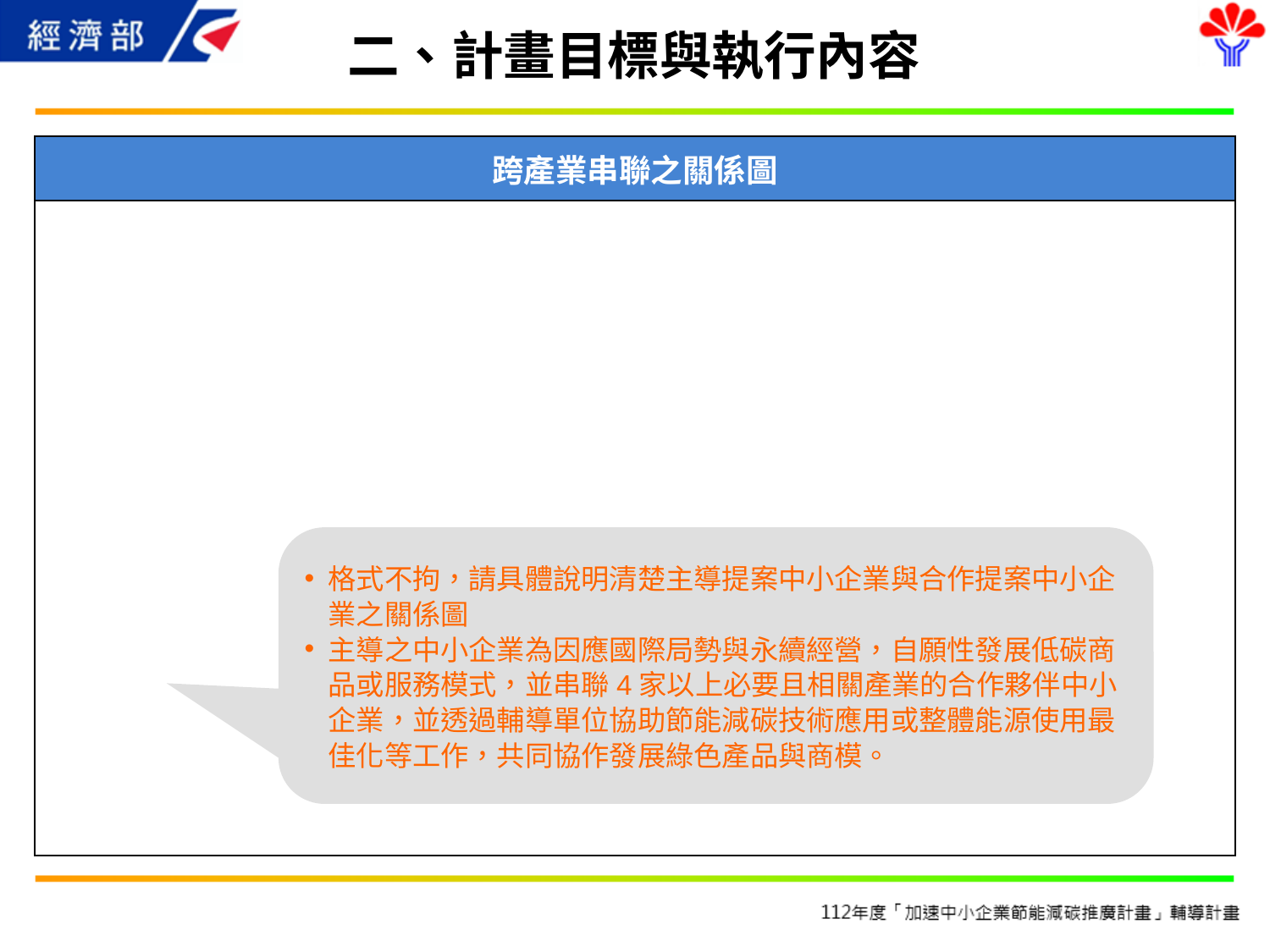

# 二、計畫目標與執行內容
| 跨產業串聯之關係圖 |
| --- |
|  |
格式不拘，請具體說明清楚主導提案中小企業與合作提案中小企業之關係圖
主導之中小企業為因應國際局勢與永續經營，自願性發展低碳商品或服務模式，並串聯4家以上必要且相關產業的合作夥伴中小企業，並透過輔導單位協助節能減碳技術應用或整體能源使用最佳化等工作，共同協作發展綠色產品與商模。
4